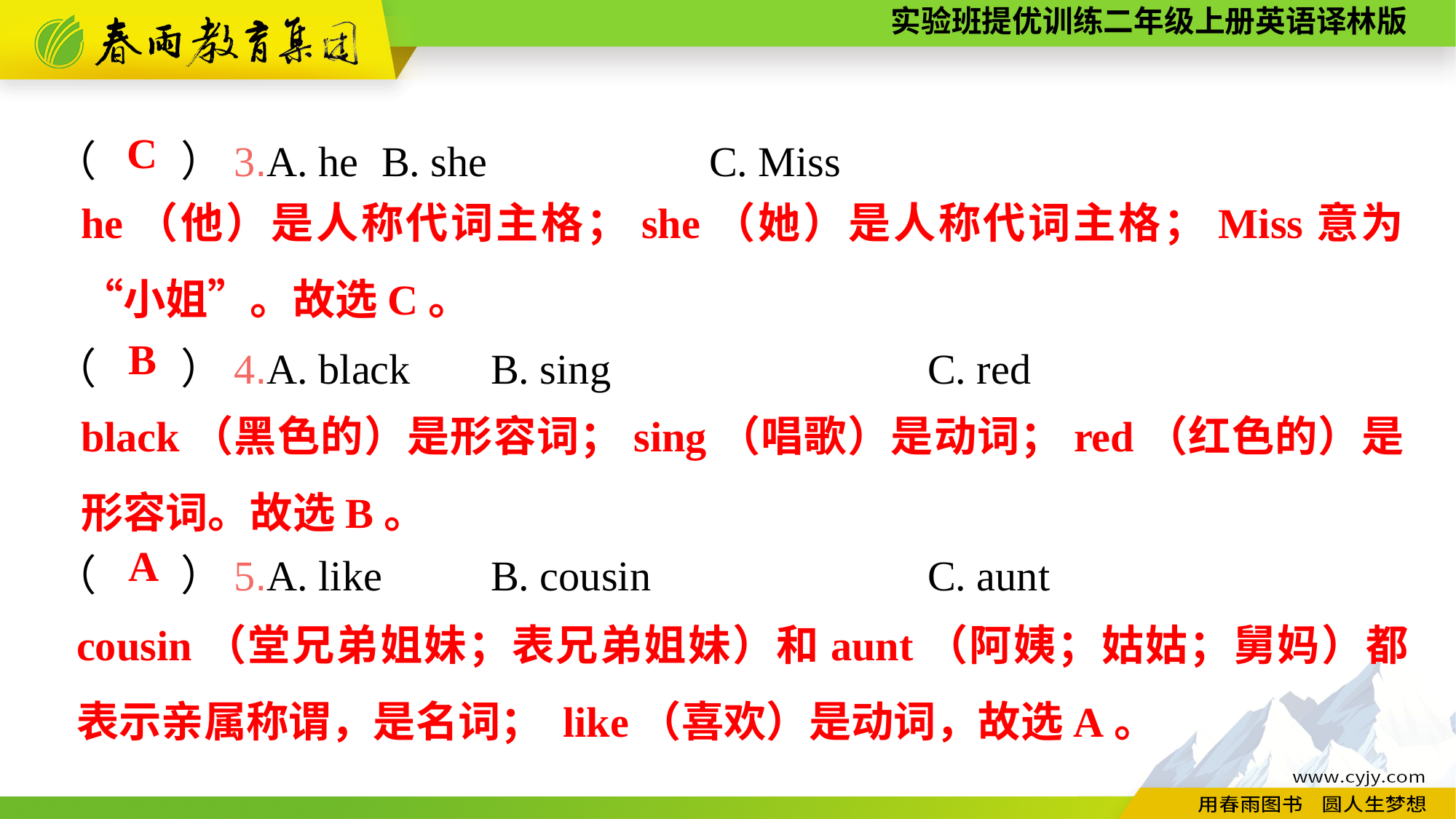

（　　）3.A. he	B. she			C. Miss

（　　）4.A. black	B. sing			C. red

（　　）5.A. like	B. cousin			C. aunt
C
he（他）是人称代词主格；she（她）是人称代词主格；Miss意为“小姐”。故选C。
B
black（黑色的）是形容词；sing（唱歌）是动词；red（红色的）是形容词。故选B。
A
cousin（堂兄弟姐妹；表兄弟姐妹）和aunt（阿姨；姑姑；舅妈）都表示亲属称谓，是名词； like（喜欢）是动词，故选A。